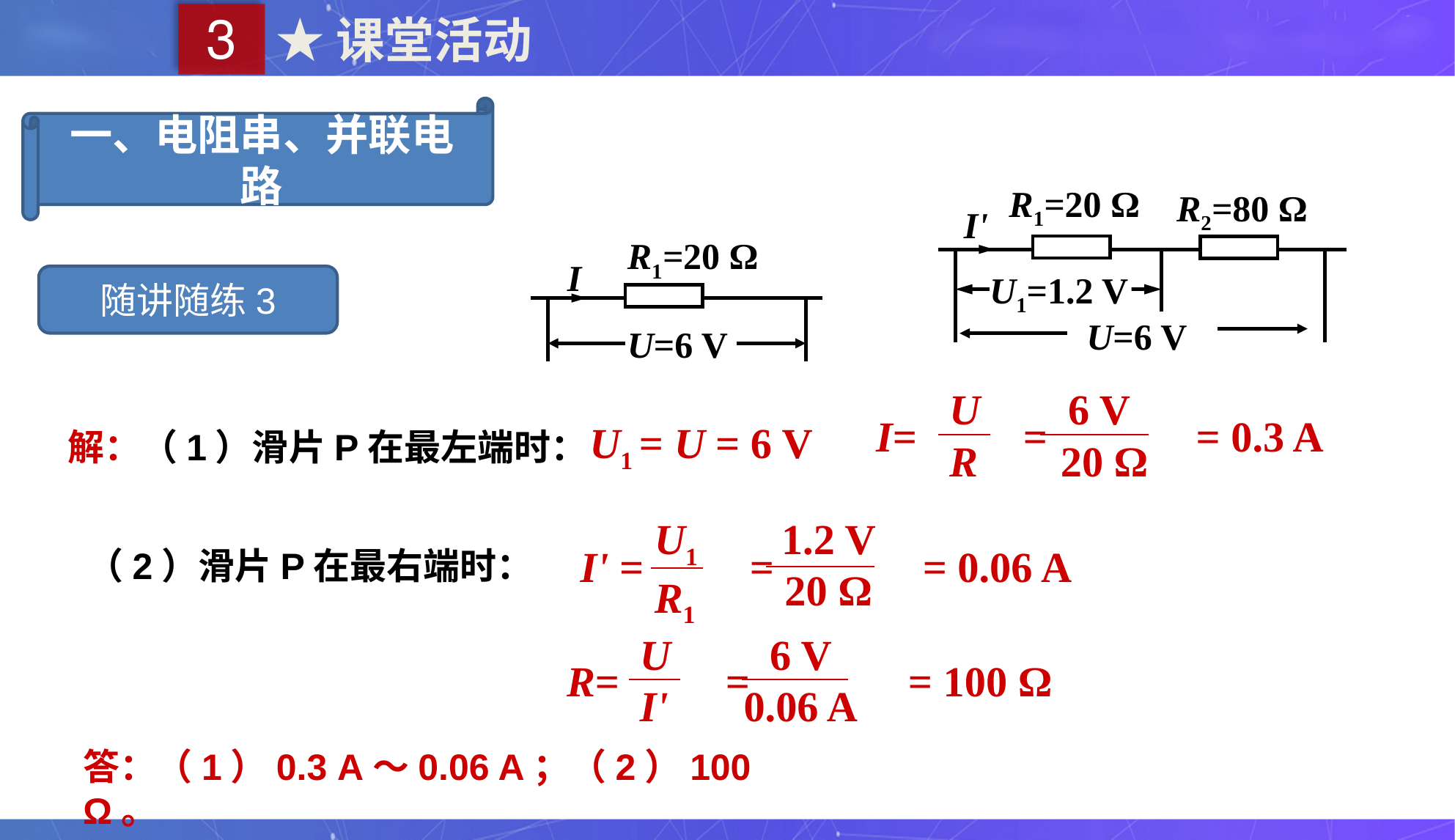

3
★课堂活动
一、电阻串、并联电路
R1=20 Ω
R2=80 Ω
I'

U1=1.2 V
U=6 V
R1=20 Ω
I

U=6 V
随讲随练3
U
R
6 V
 20 Ω
I=　　=　　　= 0.3 A
解：（1）滑片P在最左端时：
U1 = U = 6 V
U1
R1
1.2 V
20 Ω
I' =　　=　　　= 0.06 A
（2）滑片P在最右端时：
U
I'
6 V
0.06 A
R=　　=　　　 = 100 Ω
答：（1）0.3 A～0.06 A；（2）100 Ω。